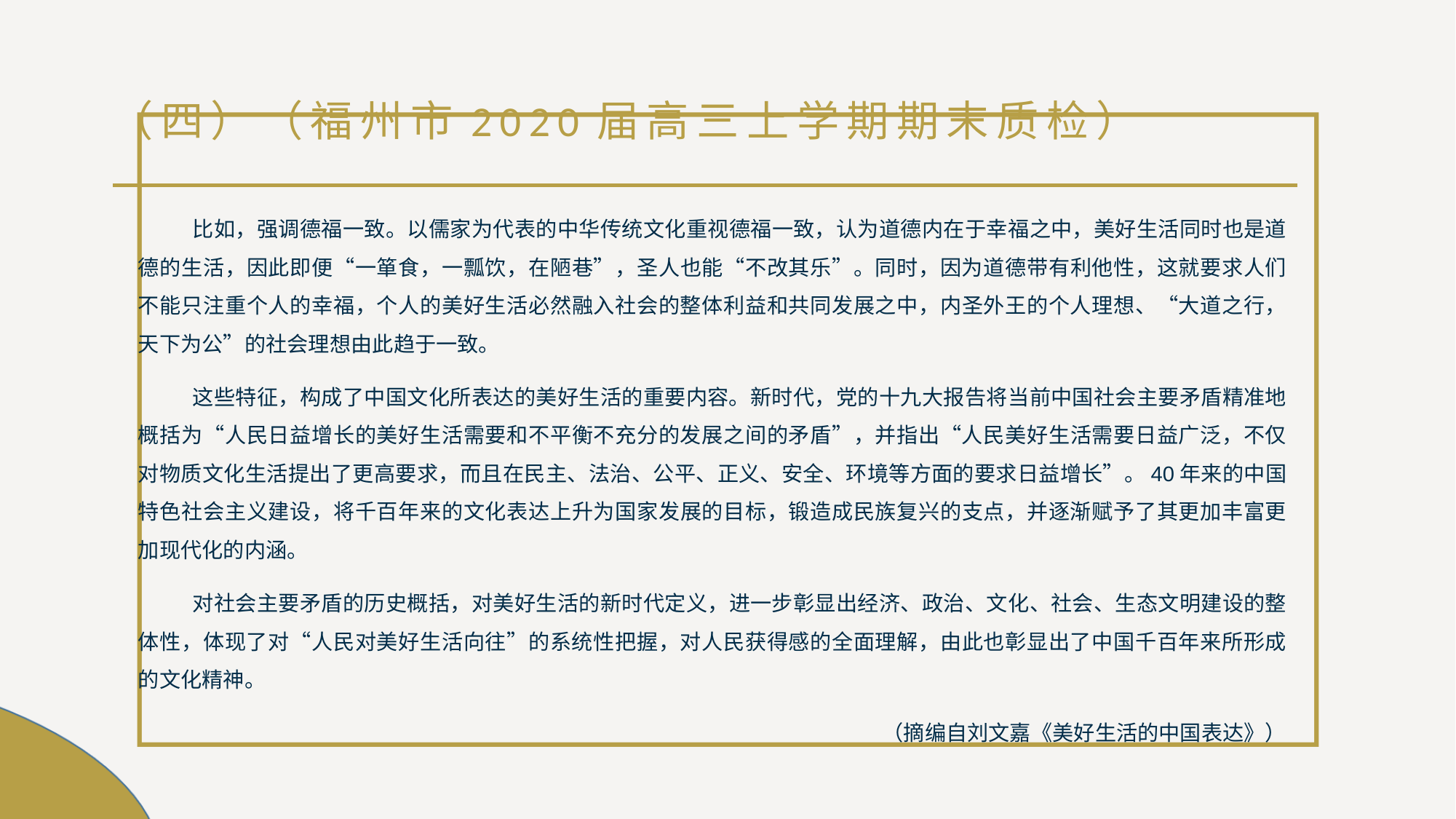

# （四）（福州市2020届高三上学期期末质检）
比如，强调德福一致。以儒家为代表的中华传统文化重视德福一致，认为道德内在于幸福之中，美好生活同时也是道德的生活，因此即便“一箪食，一瓢饮，在陋巷”，圣人也能“不改其乐”。同时，因为道德带有利他性，这就要求人们不能只注重个人的幸福，个人的美好生活必然融入社会的整体利益和共同发展之中，内圣外王的个人理想、“大道之行，天下为公”的社会理想由此趋于一致。
这些特征，构成了中国文化所表达的美好生活的重要内容。新时代，党的十九大报告将当前中国社会主要矛盾精准地概括为“人民日益增长的美好生活需要和不平衡不充分的发展之间的矛盾”，并指出“人民美好生活需要日益广泛，不仅对物质文化生活提出了更高要求，而且在民主、法治、公平、正义、安全、环境等方面的要求日益增长”。40年来的中国特色社会主义建设，将千百年来的文化表达上升为国家发展的目标，锻造成民族复兴的支点，并逐渐赋予了其更加丰富更加现代化的内涵。
对社会主要矛盾的历史概括，对美好生活的新时代定义，进一步彰显出经济、政治、文化、社会、生态文明建设的整体性，体现了对“人民对美好生活向往”的系统性把握，对人民获得感的全面理解，由此也彰显出了中国千百年来所形成的文化精神。
（摘编自刘文嘉《美好生活的中国表达》）